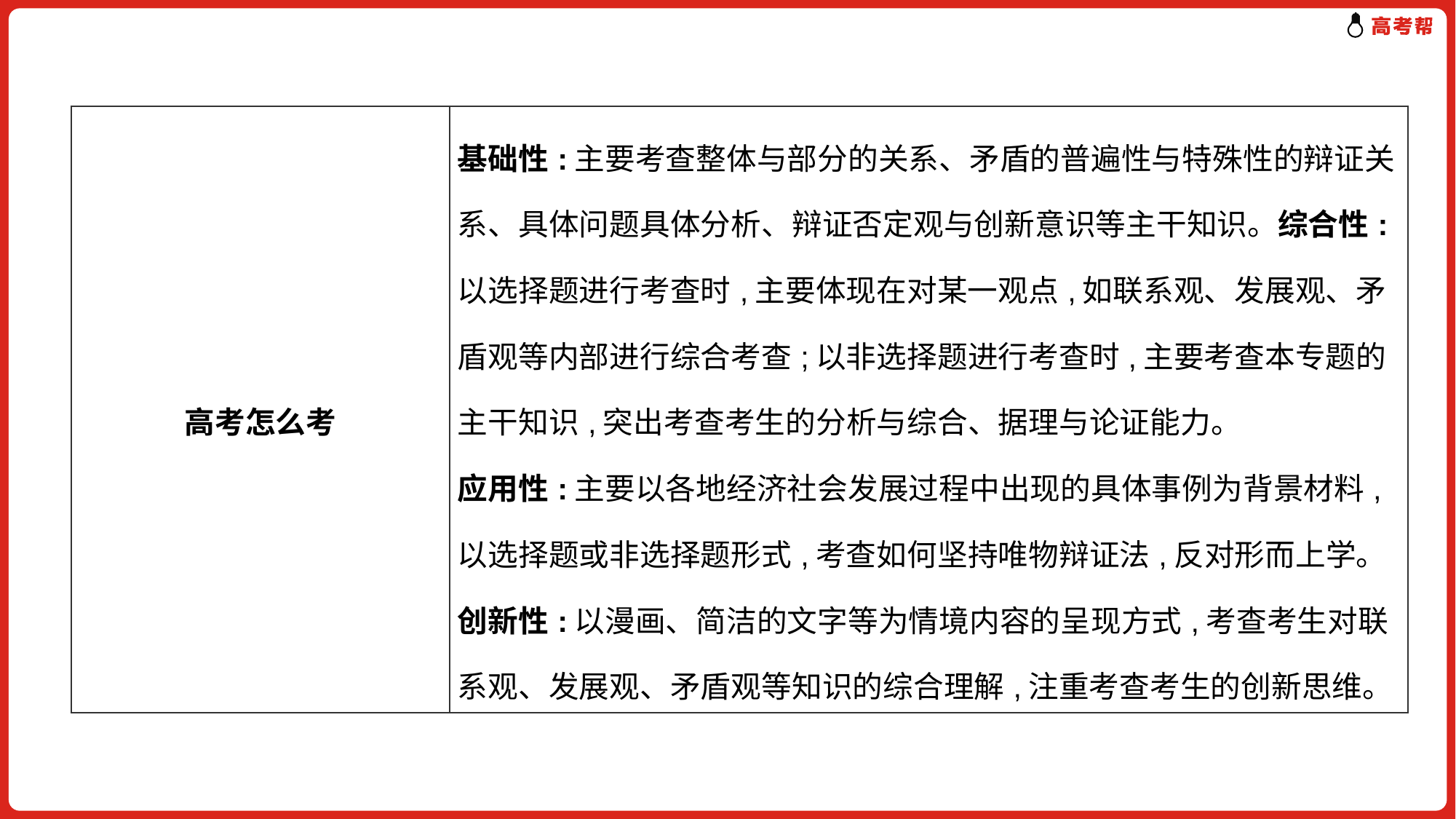

| 高考怎么考 | 基础性:主要考查整体与部分的关系、矛盾的普遍性与特殊性的辩证关系、具体问题具体分析、辩证否定观与创新意识等主干知识。综合性:以选择题进行考查时,主要体现在对某一观点,如联系观、发展观、矛盾观等内部进行综合考查;以非选择题进行考查时,主要考查本专题的主干知识,突出考查考生的分析与综合、据理与论证能力。 应用性:主要以各地经济社会发展过程中出现的具体事例为背景材料,以选择题或非选择题形式,考查如何坚持唯物辩证法,反对形而上学。 创新性:以漫画、简洁的文字等为情境内容的呈现方式,考查考生对联系观、发展观、矛盾观等知识的综合理解,注重考查考生的创新思维。 |
| --- | --- |